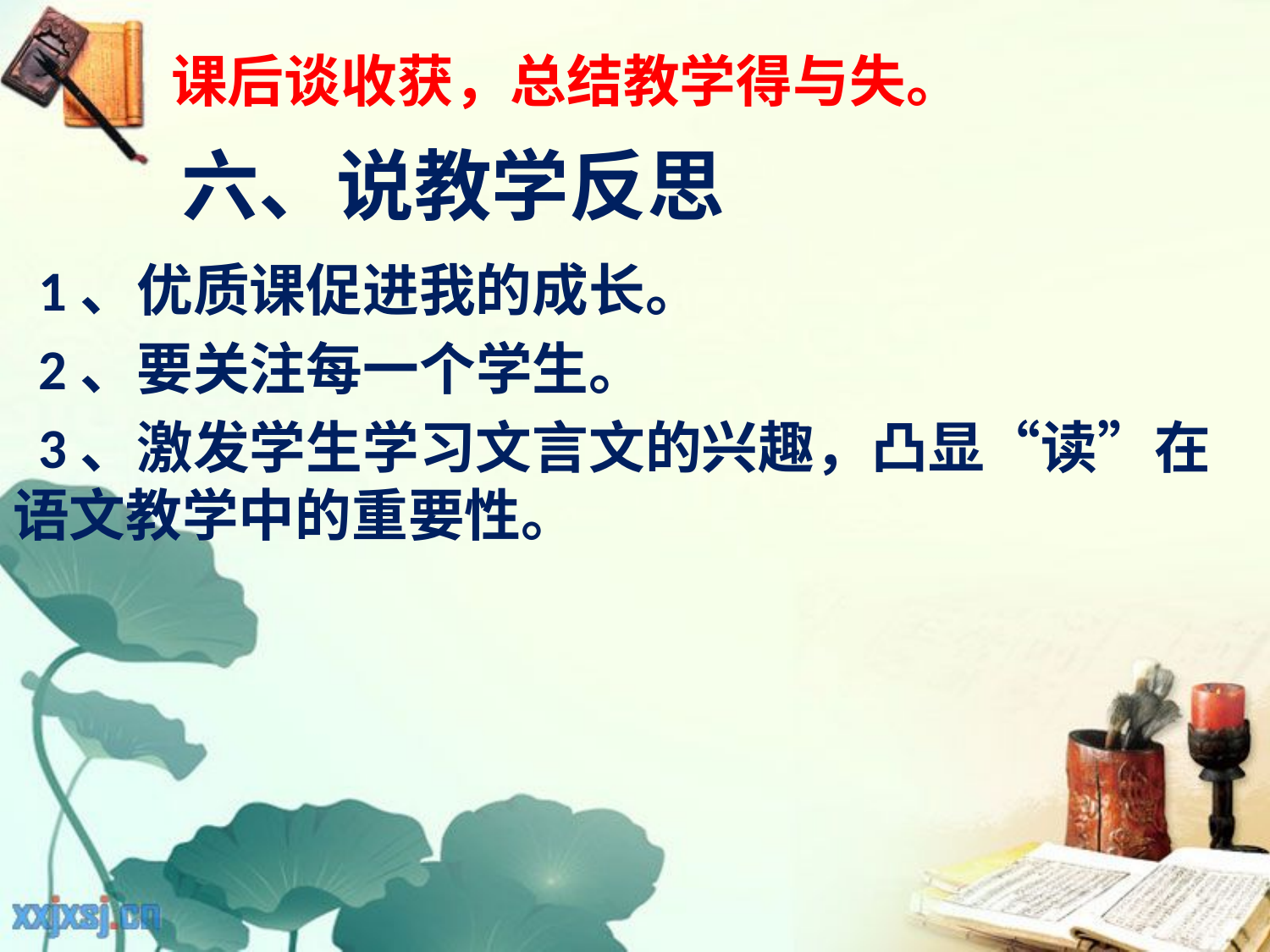

课后谈收获，总结教学得与失。
# 六、说教学反思
  1、优质课促进我的成长。
  2、要关注每一个学生。
  3、激发学生学习文言文的兴趣，凸显“读”在语文教学中的重要性。